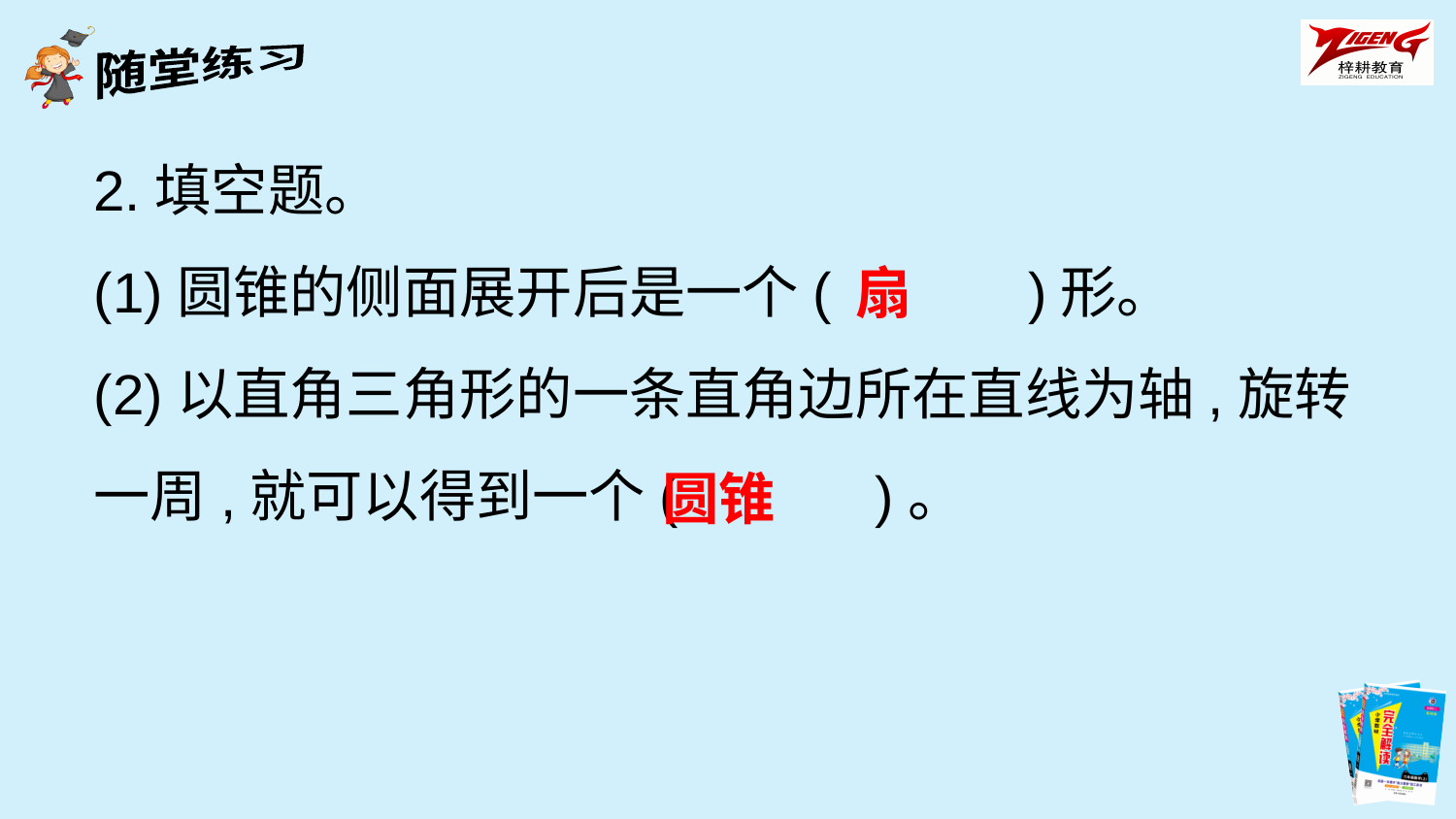

2.填空题。
(1)圆锥的侧面展开后是一个(　　　)形。
(2)以直角三角形的一条直角边所在直线为轴,旋转一周,就可以得到一个(　　　)。
扇
圆锥